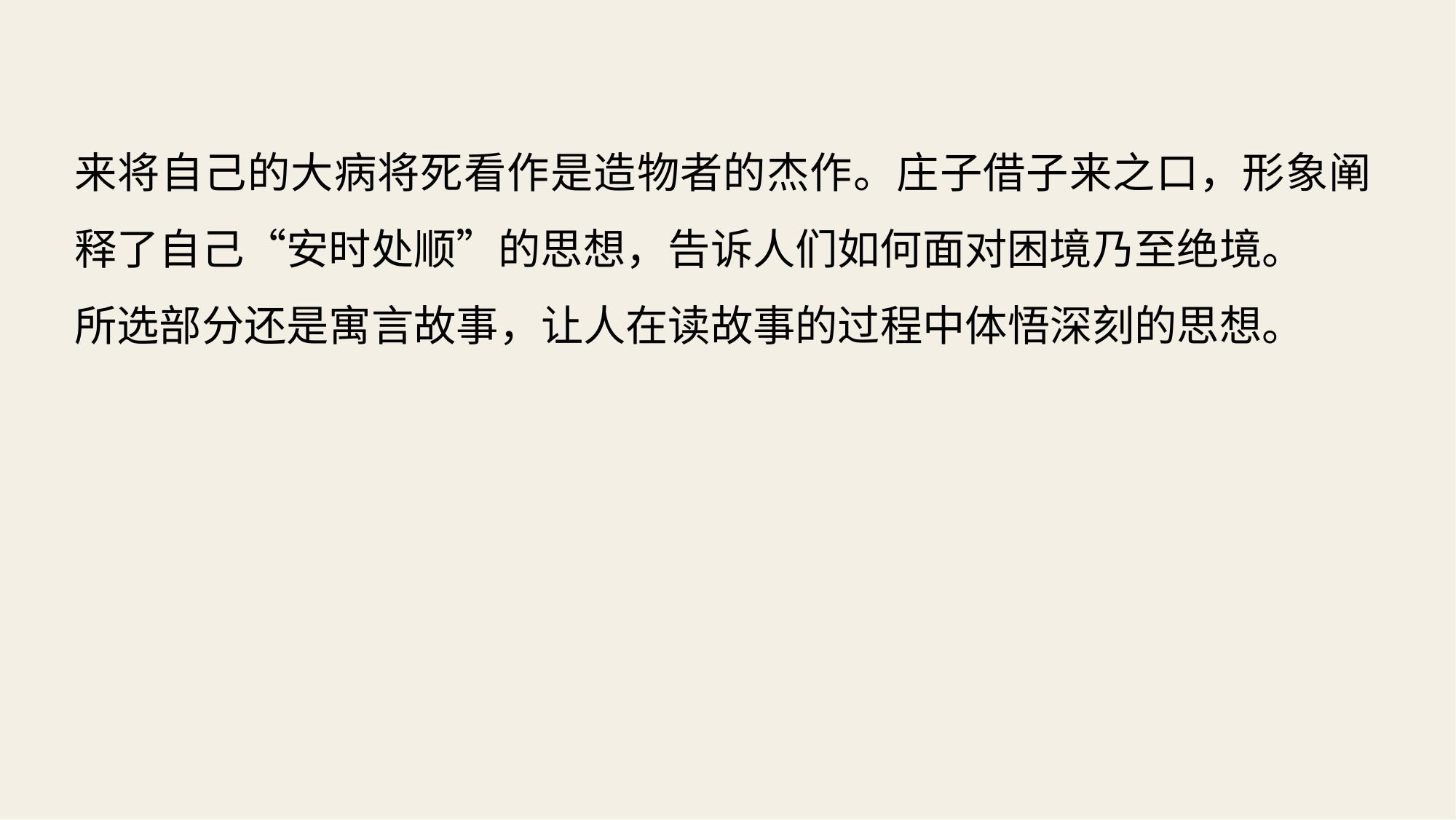

来将自己的大病将死看作是造物者的杰作。庄子借子来之口，形象阐释了自己“安时处顺”的思想，告诉人们如何面对困境乃至绝境。
所选部分还是寓言故事，让人在读故事的过程中体悟深刻的思想。